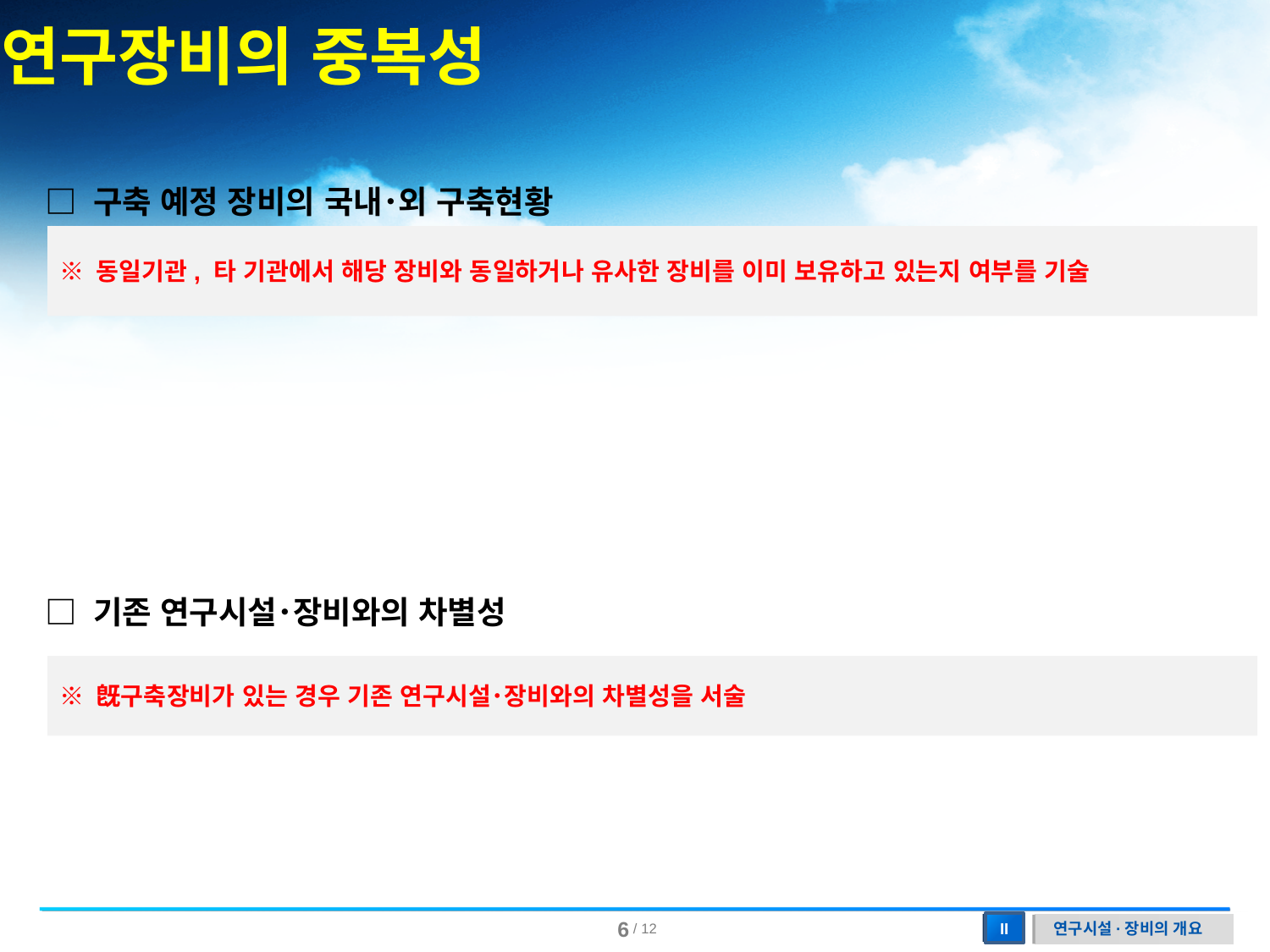

연구장비의 중복성
□ 구축 예정 장비의 국내･외 구축현황
※ 동일기관, 타 기관에서 해당 장비와 동일하거나 유사한 장비를 이미 보유하고 있는지 여부를 기술
□ 기존 연구시설･장비와의 차별성
※ 旣구축장비가 있는 경우 기존 연구시설･장비와의 차별성을 서술
연구시설·장비의 개요
II